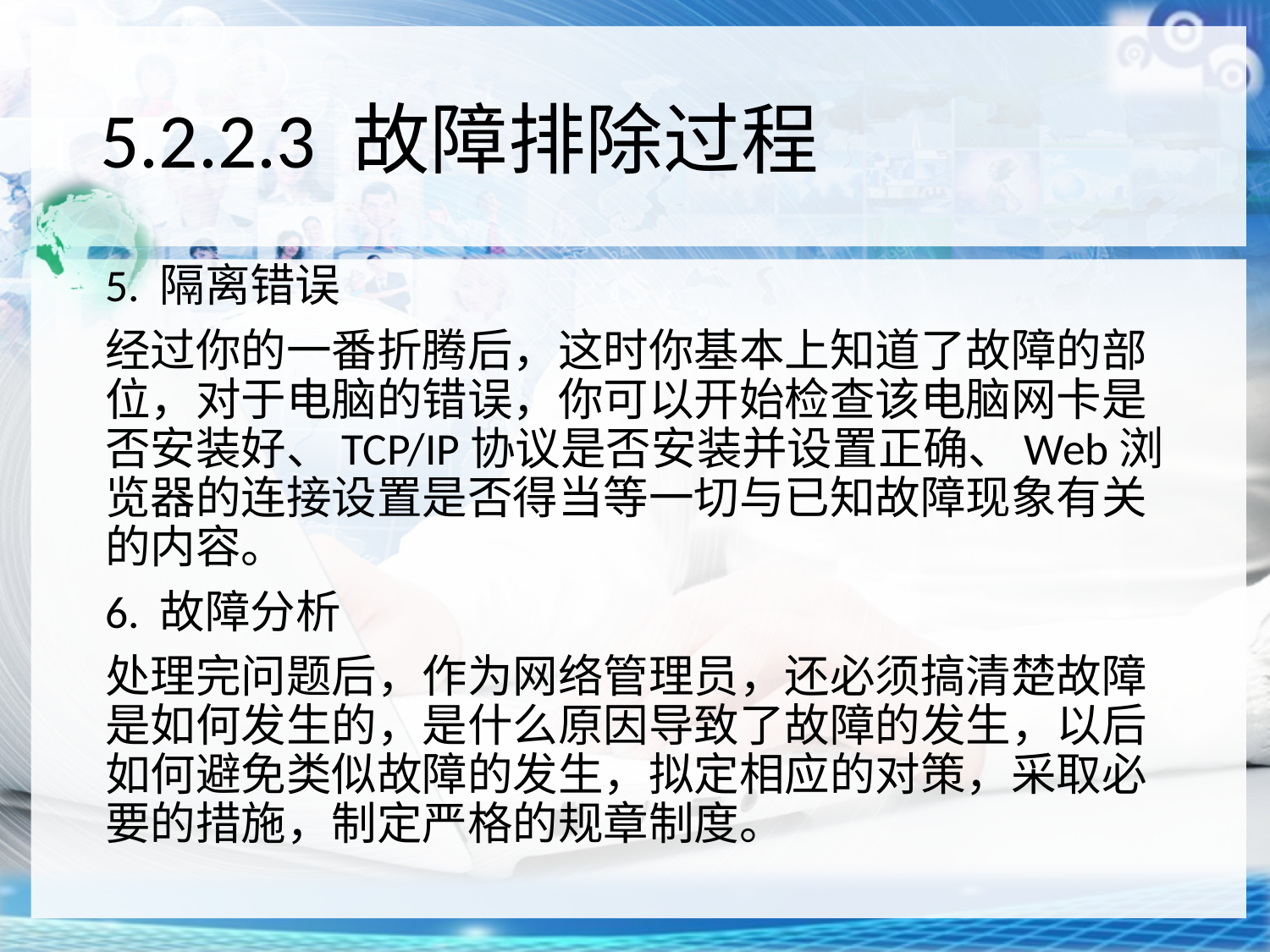

# 5.2.2.3 故障排除过程
5. 隔离错误
经过你的一番折腾后，这时你基本上知道了故障的部位，对于电脑的错误，你可以开始检查该电脑网卡是否安装好、TCP/IP协议是否安装并设置正确、Web浏览器的连接设置是否得当等一切与已知故障现象有关的内容。
6. 故障分析
处理完问题后，作为网络管理员，还必须搞清楚故障是如何发生的，是什么原因导致了故障的发生，以后如何避免类似故障的发生，拟定相应的对策，采取必要的措施，制定严格的规章制度。